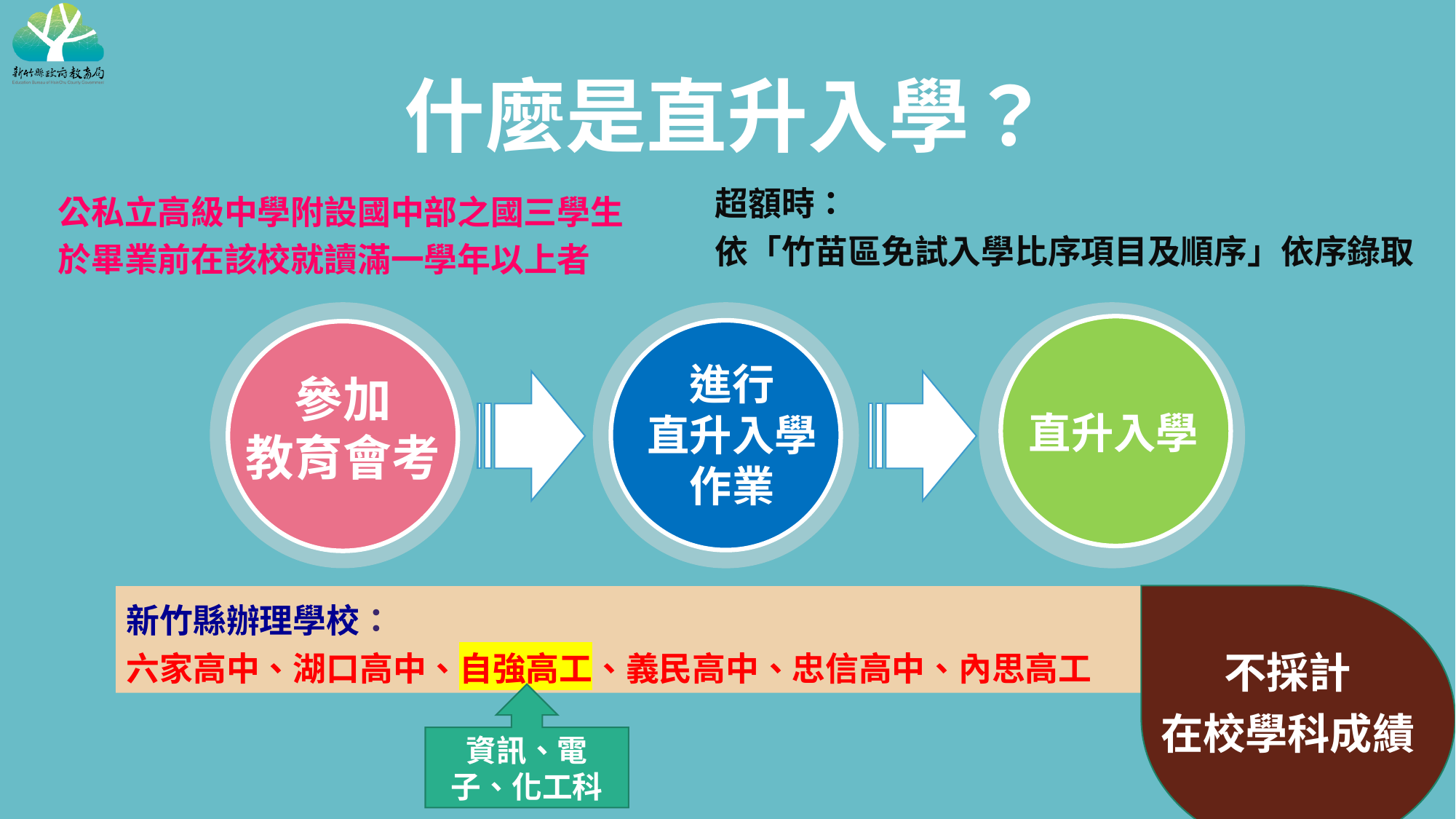

什麼是直升入學？
超額時：
依「竹苗區免試入學比序項目及順序」依序錄取
公私立高級中學附設國中部之國三學生於畢業前在該校就讀滿一學年以上者

參加
教育會考

進行
直升入學
作業

直升入學

不採計
在校學科成績
新竹縣辦理學校：
六家高中、湖口高中、自強高工、義民高中、忠信高中、內思高工
資訊、電子、化工科